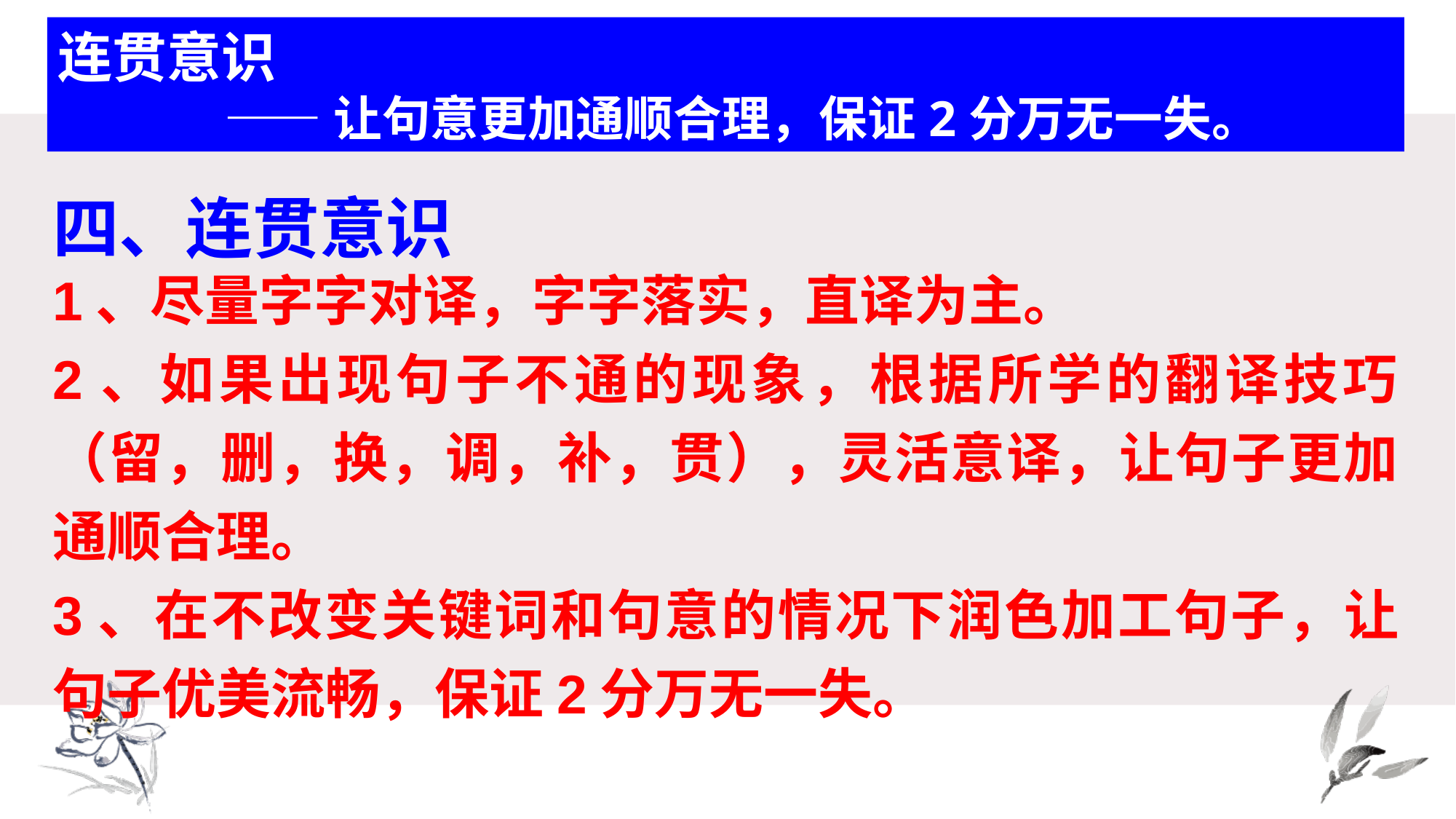

连贯意识
   ——让句意更加通顺合理，保证2分万无一失。
四、连贯意识
1、尽量字字对译，字字落实，直译为主。
2、如果出现句子不通的现象，根据所学的翻译技巧（留，删，换，调，补，贯），灵活意译，让句子更加通顺合理。
3、在不改变关键词和句意的情况下润色加工句子，让句子优美流畅，保证2分万无一失。